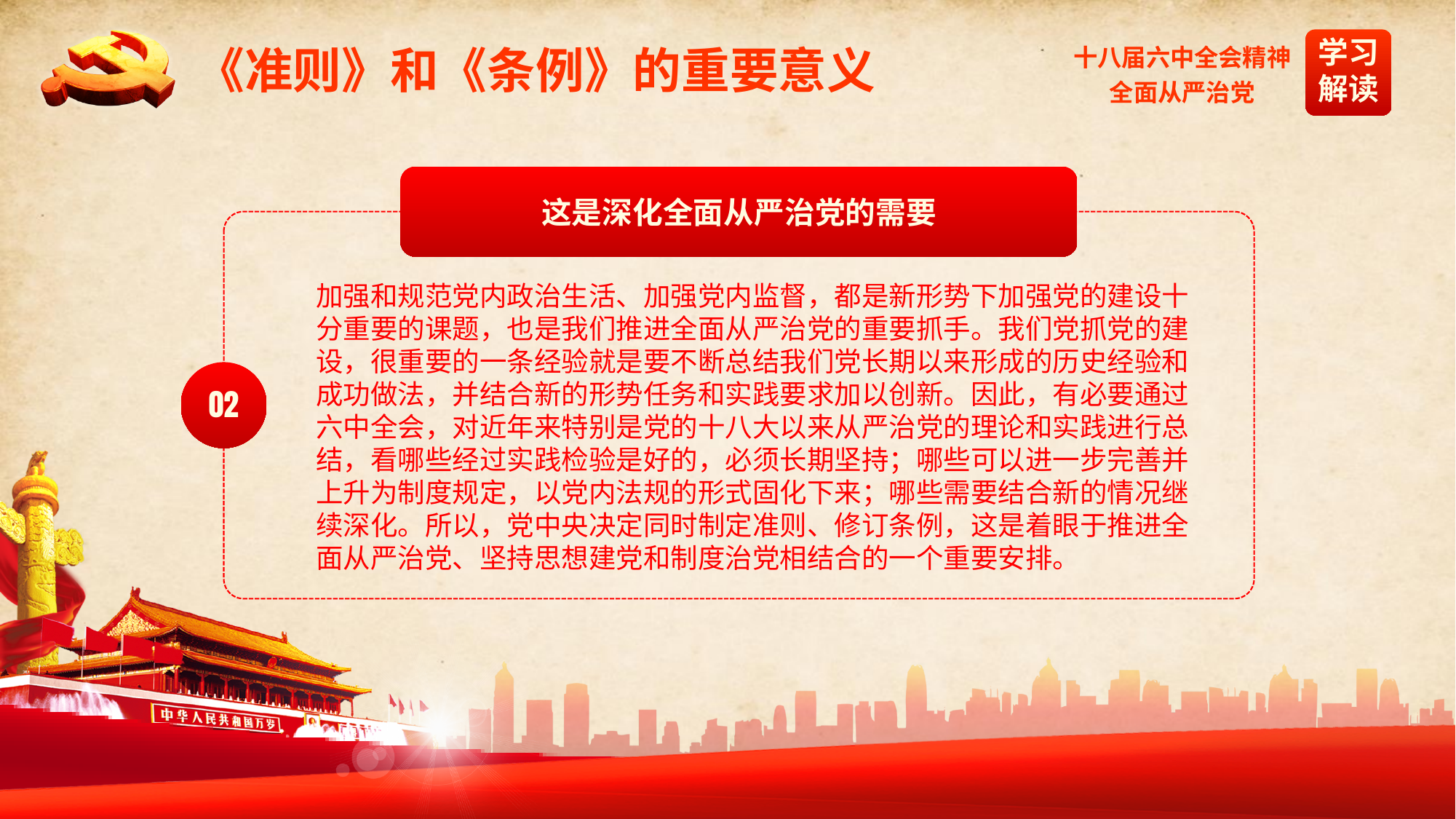

《准则》和《条例》的重要意义
这是深化全面从严治党的需要

加强和规范党内政治生活、加强党内监督，都是新形势下加强党的建设十分重要的课题，也是我们推进全面从严治党的重要抓手。我们党抓党的建设，很重要的一条经验就是要不断总结我们党长期以来形成的历史经验和成功做法，并结合新的形势任务和实践要求加以创新。因此，有必要通过六中全会，对近年来特别是党的十八大以来从严治党的理论和实践进行总结，看哪些经过实践检验是好的，必须长期坚持；哪些可以进一步完善并上升为制度规定，以党内法规的形式固化下来；哪些需要结合新的情况继续深化。所以，党中央决定同时制定准则、修订条例，这是着眼于推进全面从严治党、坚持思想建党和制度治党相结合的一个重要安排。
02